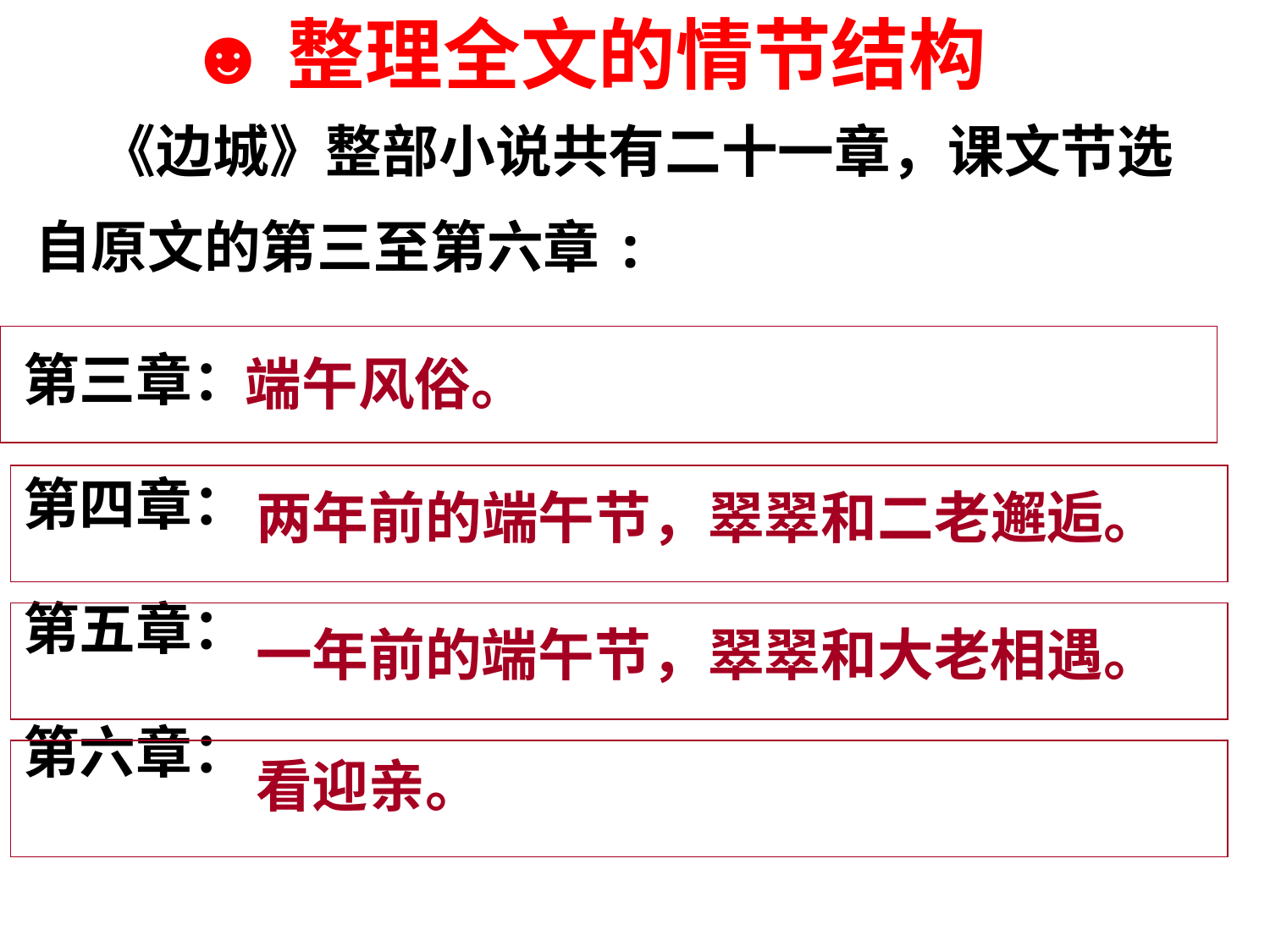

☻整理全文的情节结构
    《边城》整部小说共有二十一章，课文节选
自原文的第三至第六章:

第三章：
第四章：
第五章：
第六章：
端午风俗。

两年前的端午节，翠翠和二老邂逅。

一年前的端午节，翠翠和大老相遇。

看迎亲。